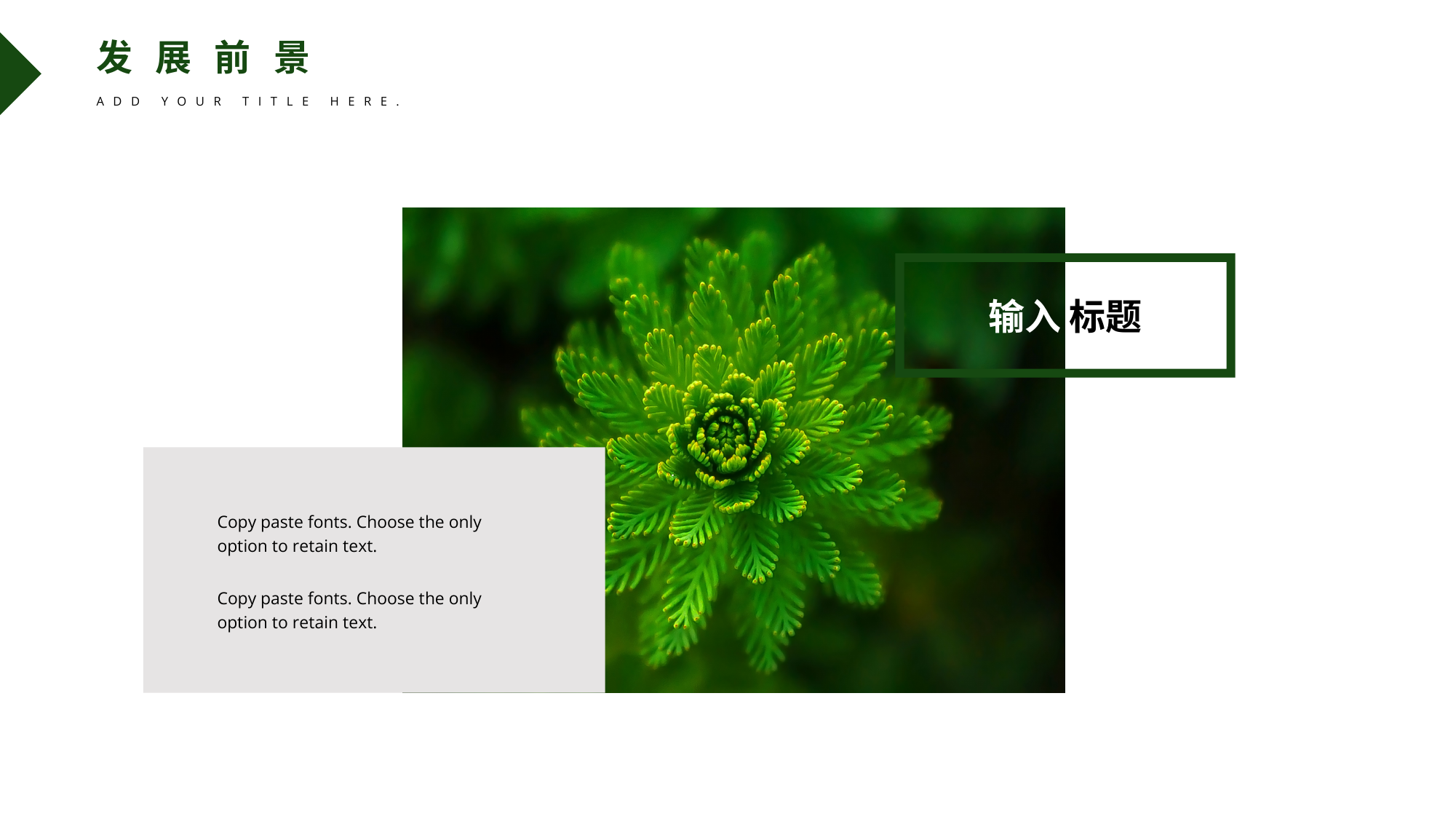

发展前景
ADD YOUR TITLE HERE.

输入 标题

Copy paste fonts. Choose the only option to retain text.
Copy paste fonts. Choose the only option to retain text.